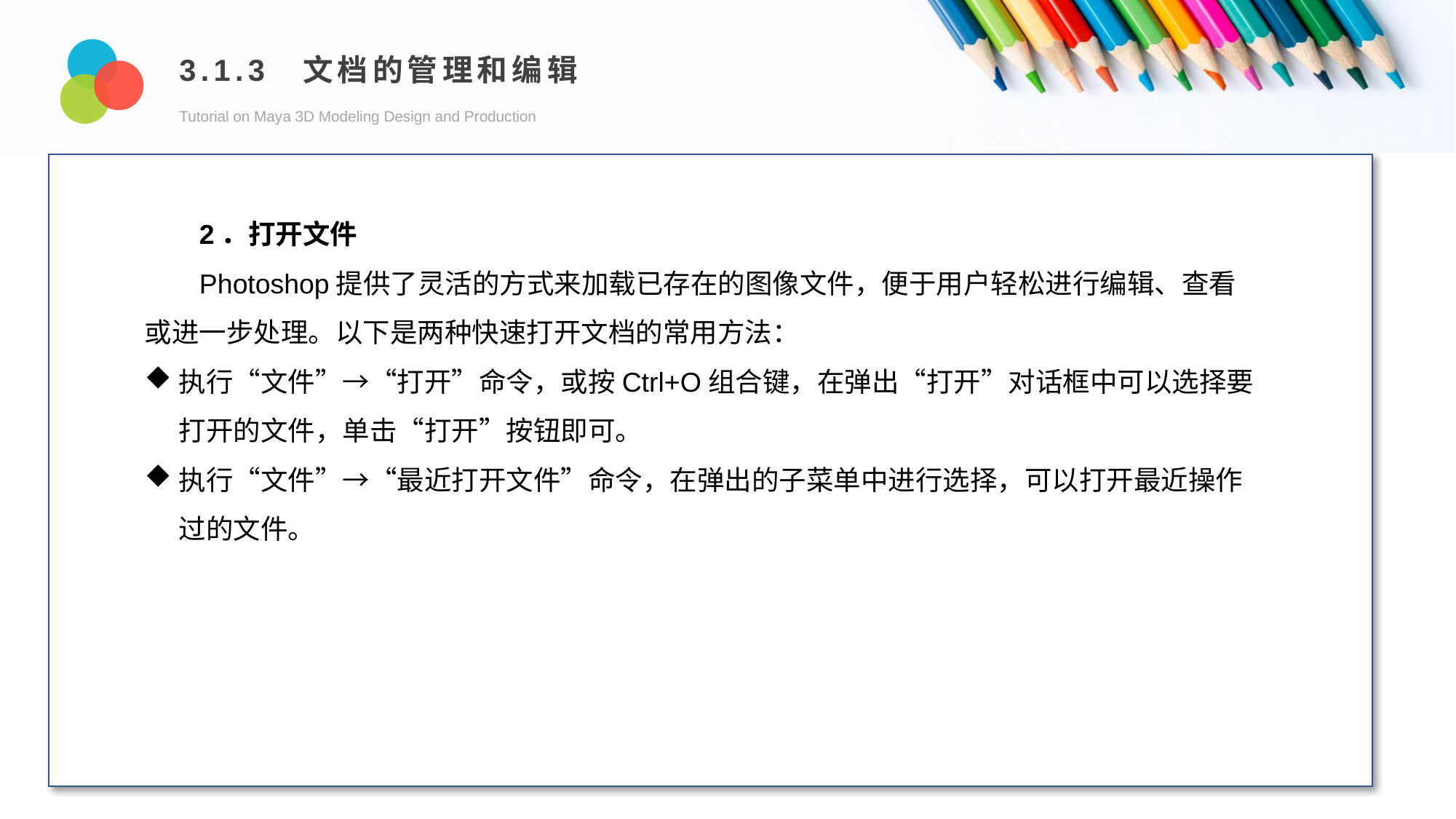

3.1.3  文档的管理和编辑
Tutorial on Maya 3D Modeling Design and Production
Design and Production
2．打开文件
Photoshop提供了灵活的方式来加载已存在的图像文件，便于用户轻松进行编辑、查看或进一步处理。以下是两种快速打开文档的常用方法：
执行“文件”→“打开”命令，或按Ctrl+O组合键，在弹出“打开”对话框中可以选择要打开的文件，单击“打开”按钮即可。
执行“文件”→“最近打开文件”命令，在弹出的子菜单中进行选择，可以打开最近操作过的文件。